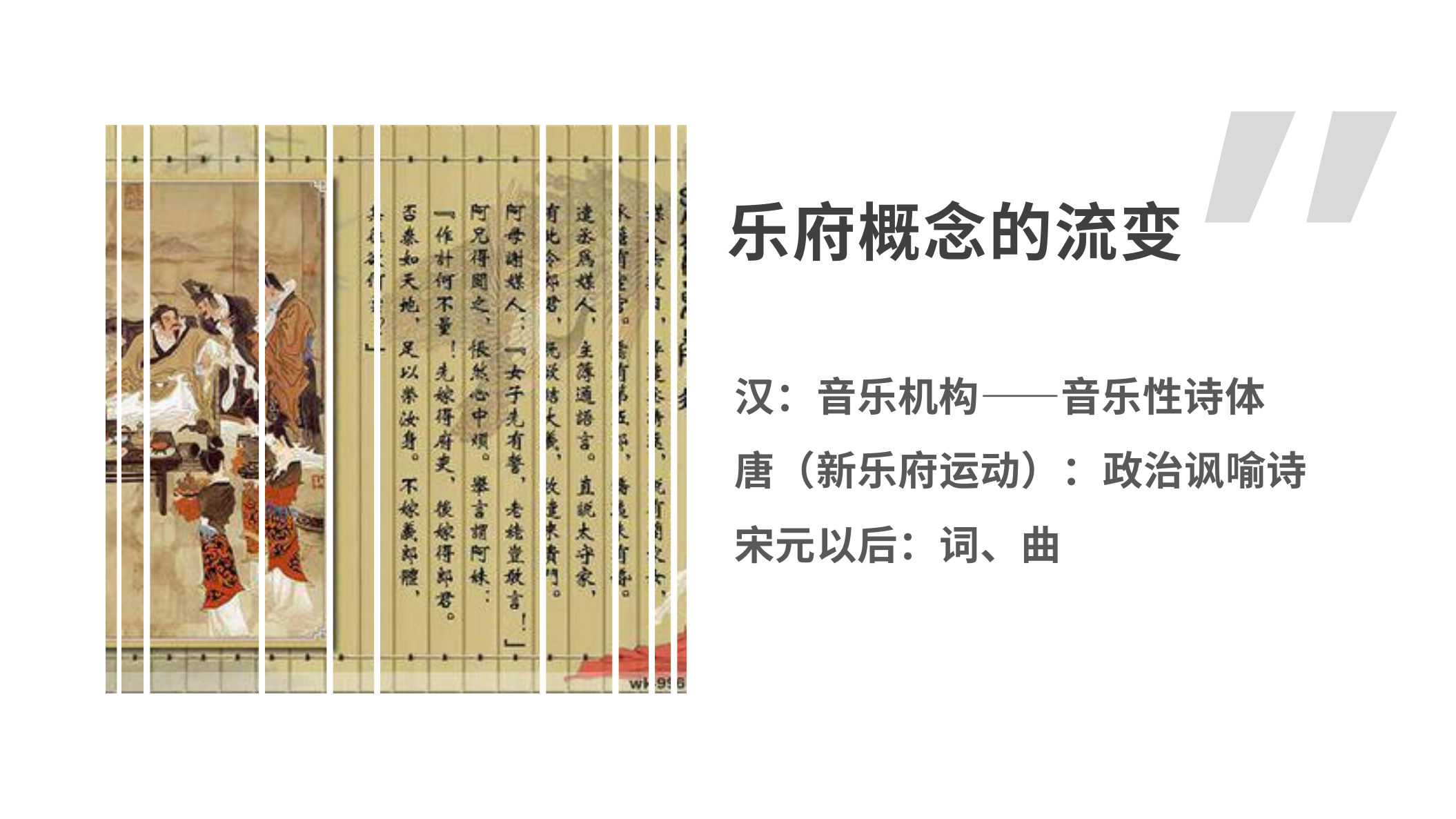

乐府概念的流变
汉：音乐机构——音乐性诗体
唐（新乐府运动）：政治讽喻诗
宋元以后：词、曲